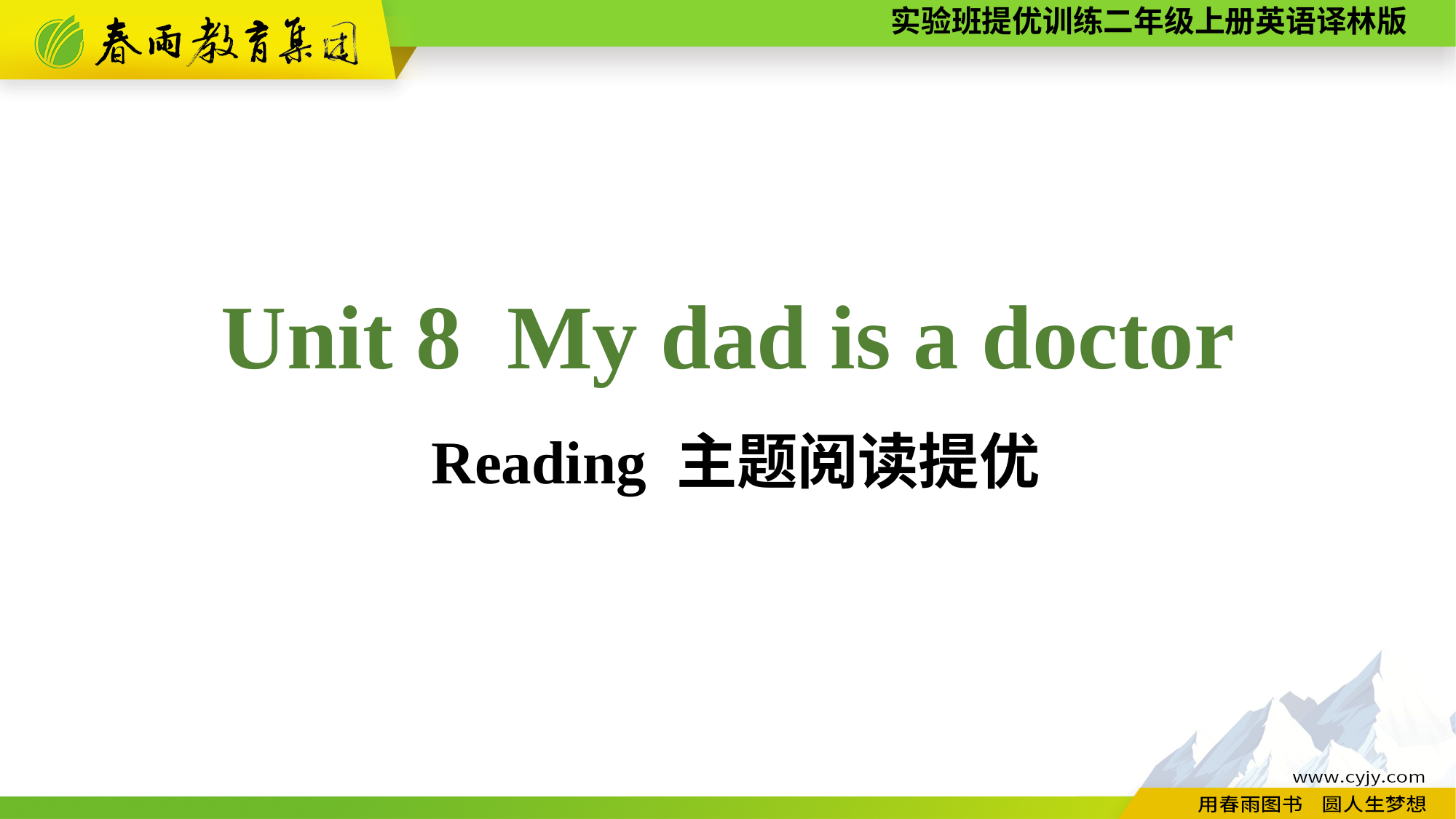

Unit 8  My dad is a doctor
 Reading 主题阅读提优